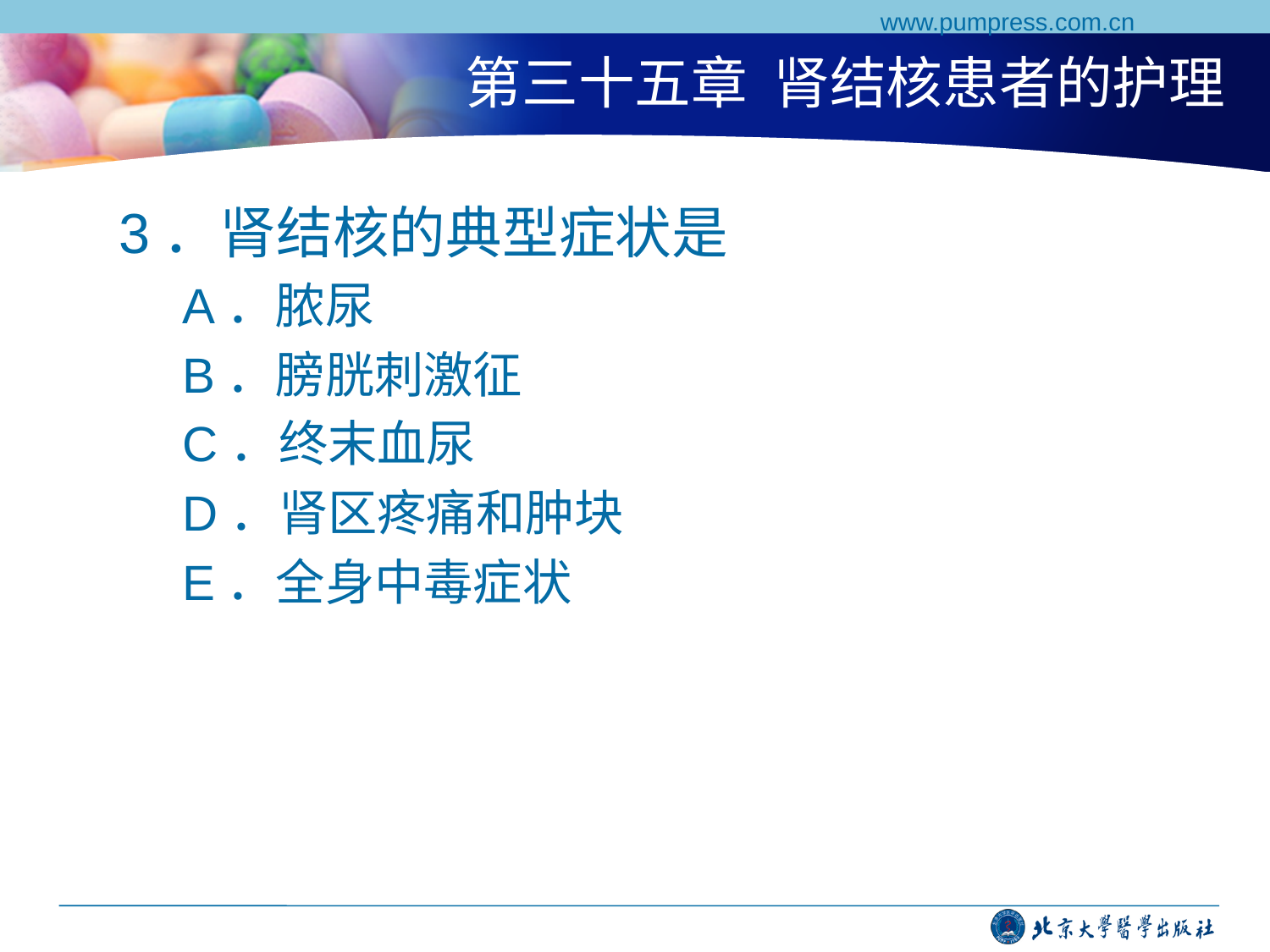

www.pumpress.com.cn
# 第三十五章  肾结核患者的护理
3．肾结核的典型症状是
A．脓尿
B．膀胱刺激征
C．终末血尿
D．肾区疼痛和肿块
E．全身中毒症状